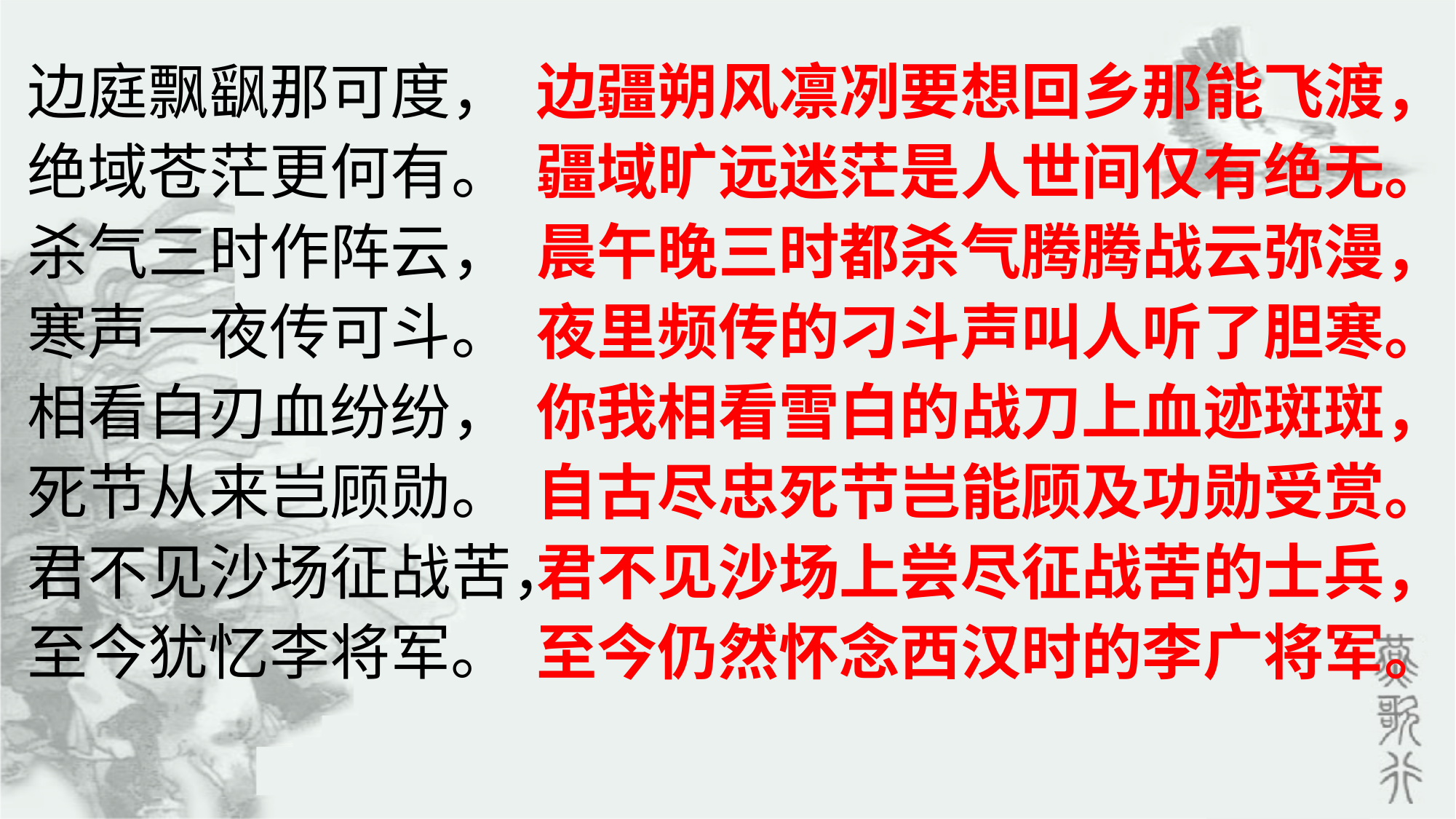

边庭飘飖那可度，
绝域苍茫更何有。
杀气三时作阵云，
寒声一夜传可斗。
相看白刃血纷纷，
死节从来岂顾勋。
君不见沙场征战苦，
至今犹忆李将军。
边疆朔风凛冽要想回乡那能飞渡，
疆域旷远迷茫是人世间仅有绝无。
晨午晚三时都杀气腾腾战云弥漫，
夜里频传的刁斗声叫人听了胆寒。
你我相看雪白的战刀上血迹斑斑，
自古尽忠死节岂能顾及功勋受赏。
君不见沙场上尝尽征战苦的士兵，
至今仍然怀念西汉时的李广将军。